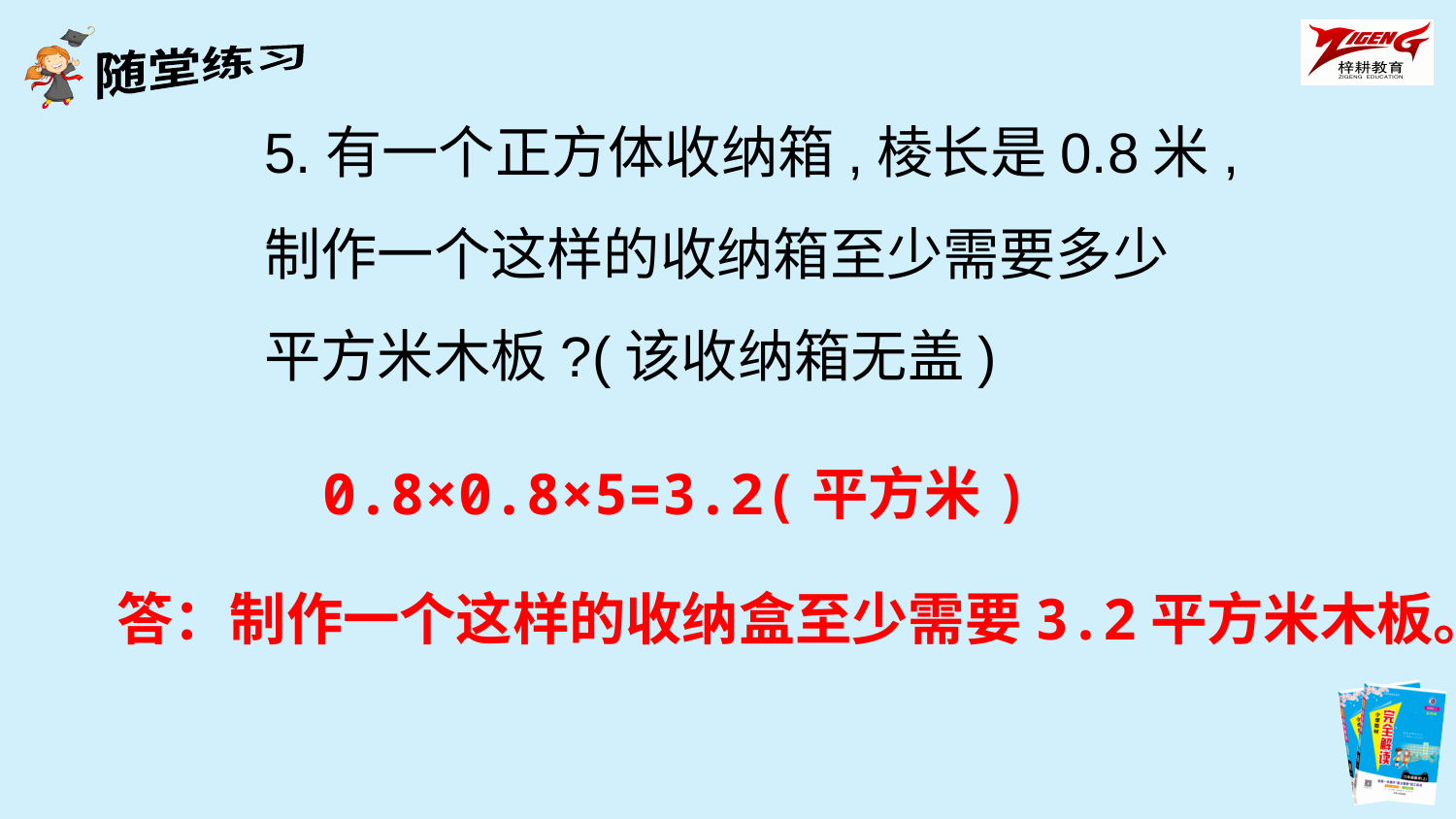

5.有一个正方体收纳箱,棱长是0.8米,制作一个这样的收纳箱至少需要多少平方米木板?(该收纳箱无盖)
0.8×0.8×5=3.2(平方米)
答：制作一个这样的收纳盒至少需要3.2平方米木板。